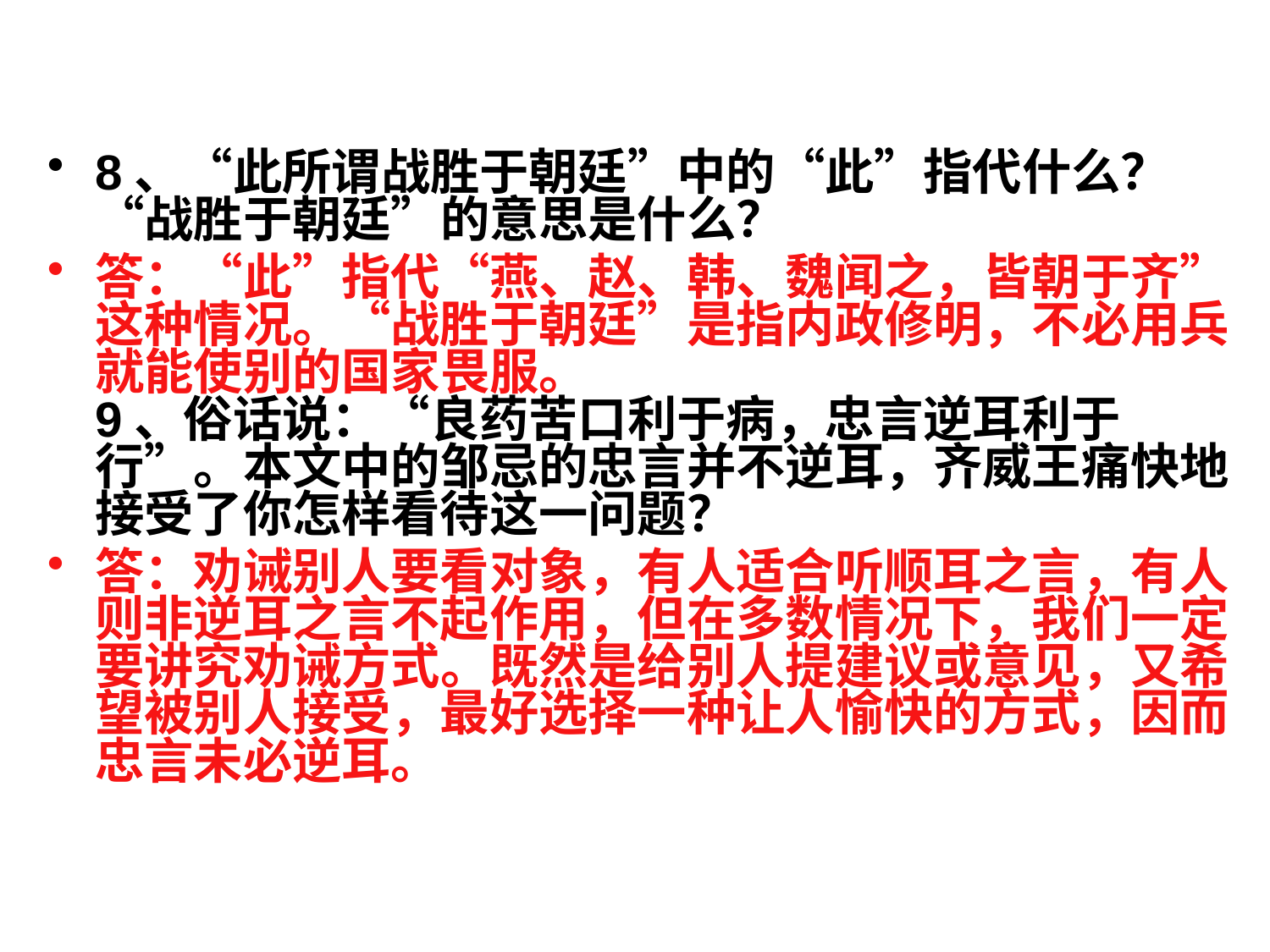

8、“此所谓战胜于朝廷”中的“此”指代什么？“战胜于朝廷”的意思是什么？
答：“此”指代“燕、赵、韩、魏闻之，皆朝于齐”这种情况。“战胜于朝廷”是指内政修明，不必用兵就能使别的国家畏服。
9、俗话说：“良药苦口利于病，忠言逆耳利于行”。本文中的邹忌的忠言并不逆耳，齐威王痛快地接受了你怎样看待这一问题？
答：劝诫别人要看对象，有人适合听顺耳之言，有人则非逆耳之言不起作用，但在多数情况下，我们一定要讲究劝诫方式。既然是给别人提建议或意见，又希望被别人接受，最好选择一种让人愉快的方式，因而忠言未必逆耳。